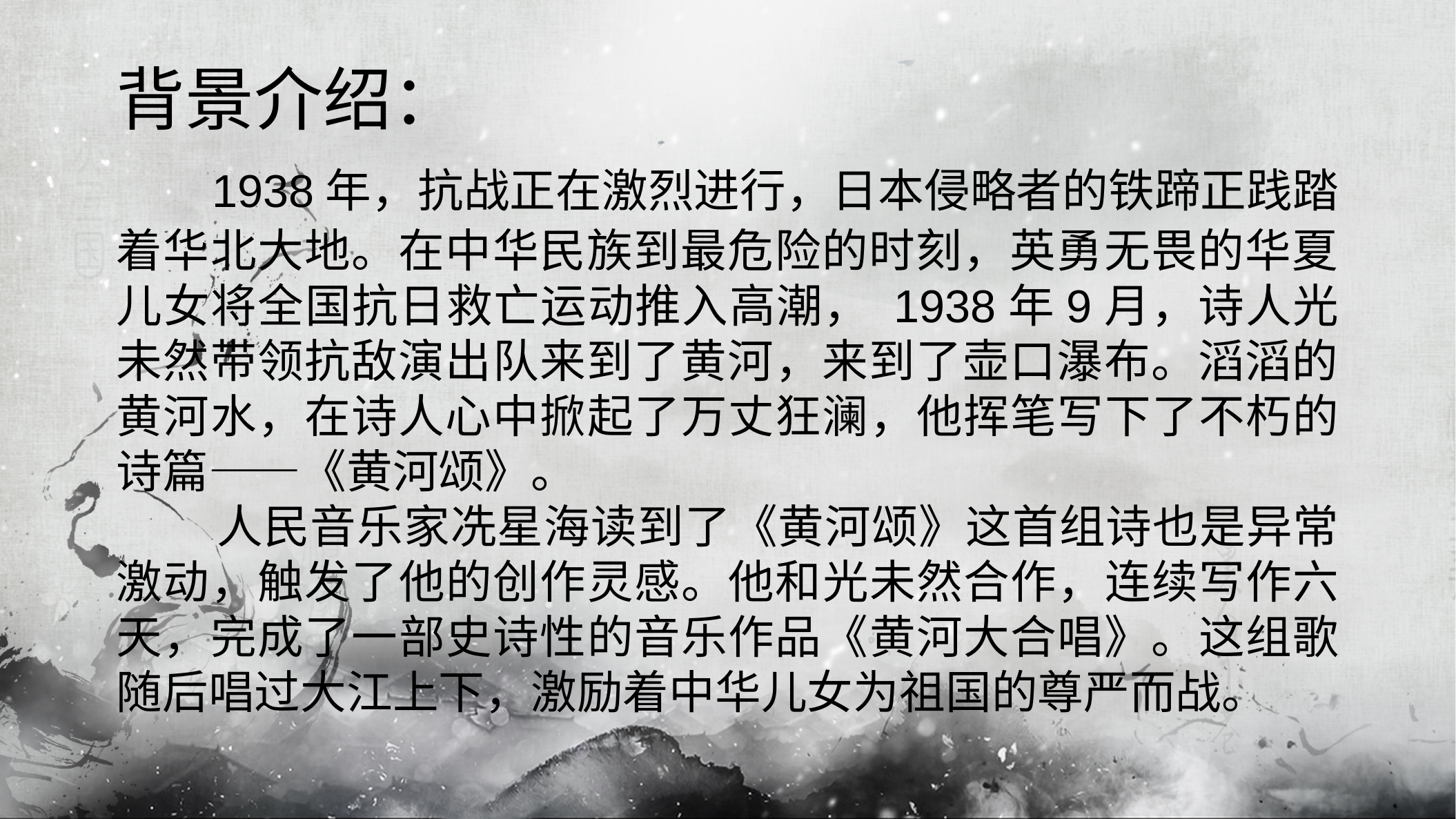

背景介绍：
     1938年，抗战正在激烈进行，日本侵略者的铁蹄正践踏着华北大地。在中华民族到最危险的时刻，英勇无畏的华夏儿女将全国抗日救亡运动推入高潮， 1938年9月，诗人光未然带领抗敌演出队来到了黄河，来到了壶口瀑布。滔滔的黄河水，在诗人心中掀起了万丈狂澜，他挥笔写下了不朽的诗篇——《黄河颂》。
        人民音乐家冼星海读到了《黄河颂》这首组诗也是异常激动，触发了他的创作灵感。他和光未然合作，连续写作六天，完成了一部史诗性的音乐作品《黄河大合唱》。这组歌随后唱过大江上下，激励着中华儿女为祖国的尊严而战。